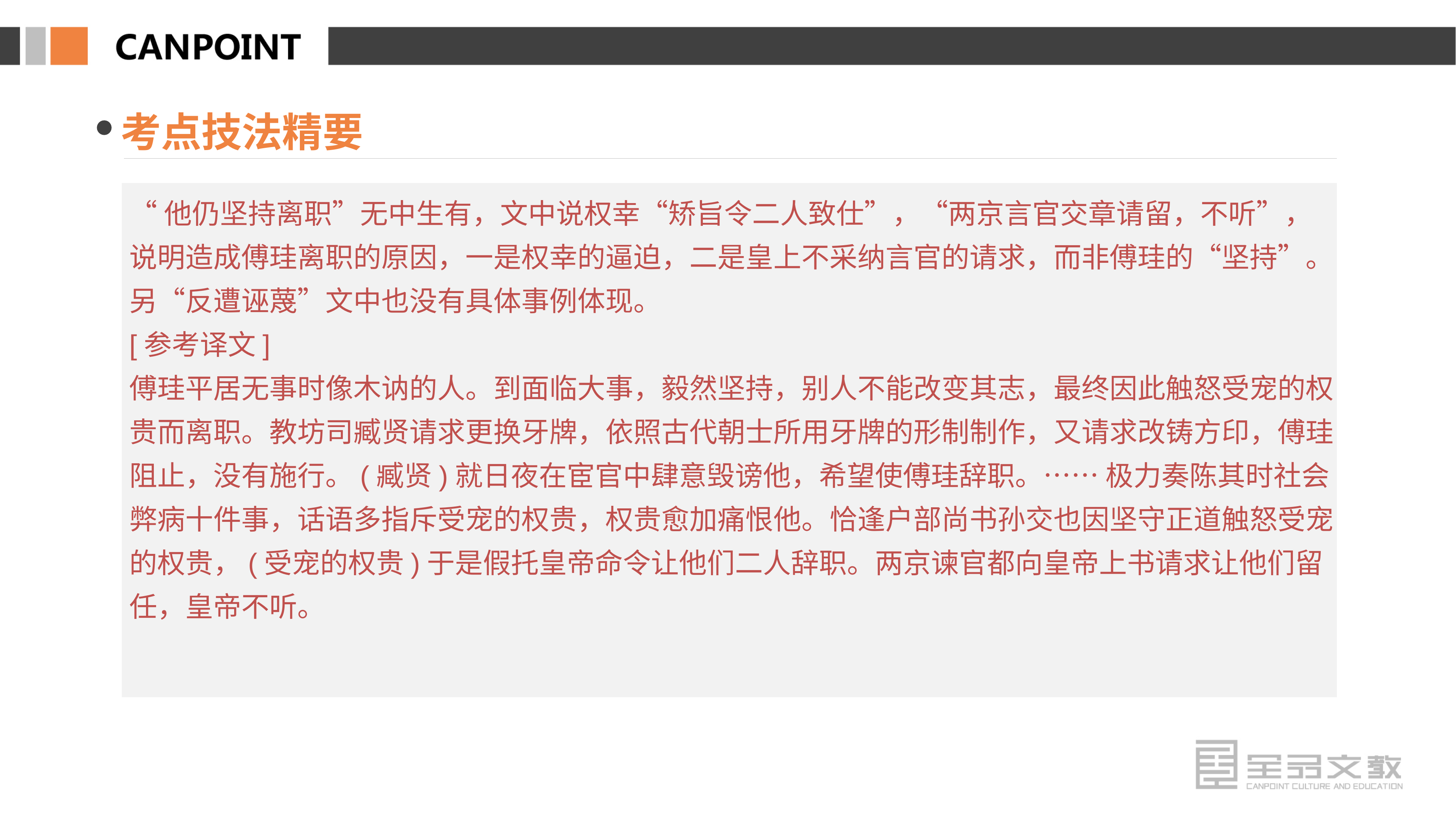

考点技法精要

“他仍坚持离职”无中生有，文中说权幸“矫旨令二人致仕”，“两京言官交章请留，不听”，说明造成傅珪离职的原因，一是权幸的逼迫，二是皇上不采纳言官的请求，而非傅珪的“坚持”。另“反遭诬蔑”文中也没有具体事例体现。
[参考译文]
傅珪平居无事时像木讷的人。到面临大事，毅然坚持，别人不能改变其志，最终因此触怒受宠的权贵而离职。教坊司臧贤请求更换牙牌，依照古代朝士所用牙牌的形制制作，又请求改铸方印，傅珪阻止，没有施行。(臧贤)就日夜在宦官中肆意毁谤他，希望使傅珪辞职。…… 极力奏陈其时社会弊病十件事，话语多指斥受宠的权贵，权贵愈加痛恨他。恰逢户部尚书孙交也因坚守正道触怒受宠的权贵，(受宠的权贵)于是假托皇帝命令让他们二人辞职。两京谏官都向皇帝上书请求让他们留任，皇帝不听。